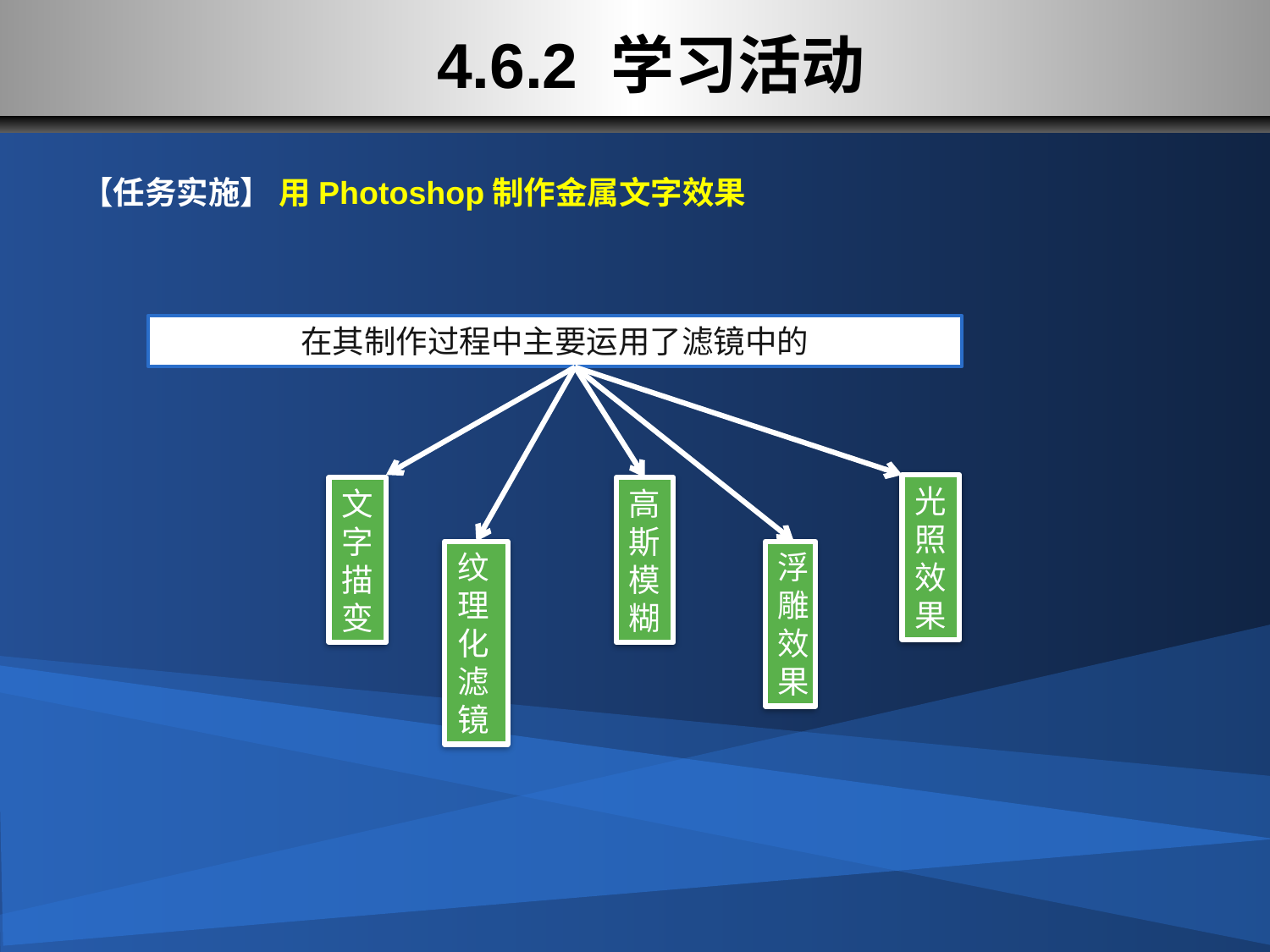

# 4.6.2 学习活动
【任务实施】 用Photoshop制作金属文字效果
在其制作过程中主要运用了滤镜中的
光照效果
文字描变
高斯模糊
纹理化滤镜
浮雕效果